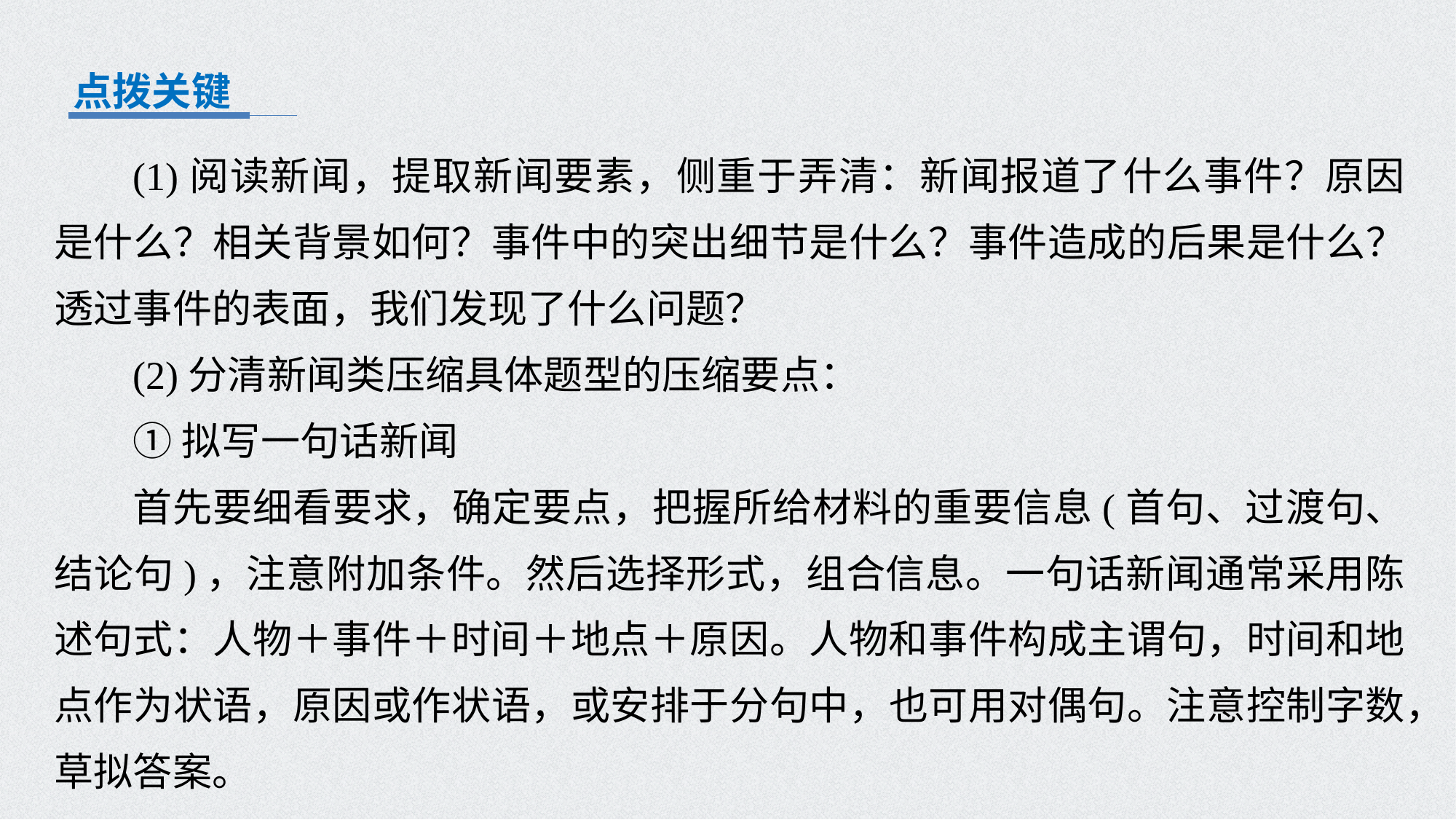

点拨关键
(1)阅读新闻，提取新闻要素，侧重于弄清：新闻报道了什么事件？原因是什么？相关背景如何？事件中的突出细节是什么？事件造成的后果是什么？透过事件的表面，我们发现了什么问题？
(2)分清新闻类压缩具体题型的压缩要点：
①拟写一句话新闻
首先要细看要求，确定要点，把握所给材料的重要信息(首句、过渡句、结论句)，注意附加条件。然后选择形式，组合信息。一句话新闻通常采用陈述句式：人物＋事件＋时间＋地点＋原因。人物和事件构成主谓句，时间和地点作为状语，原因或作状语，或安排于分句中，也可用对偶句。注意控制字数，草拟答案。